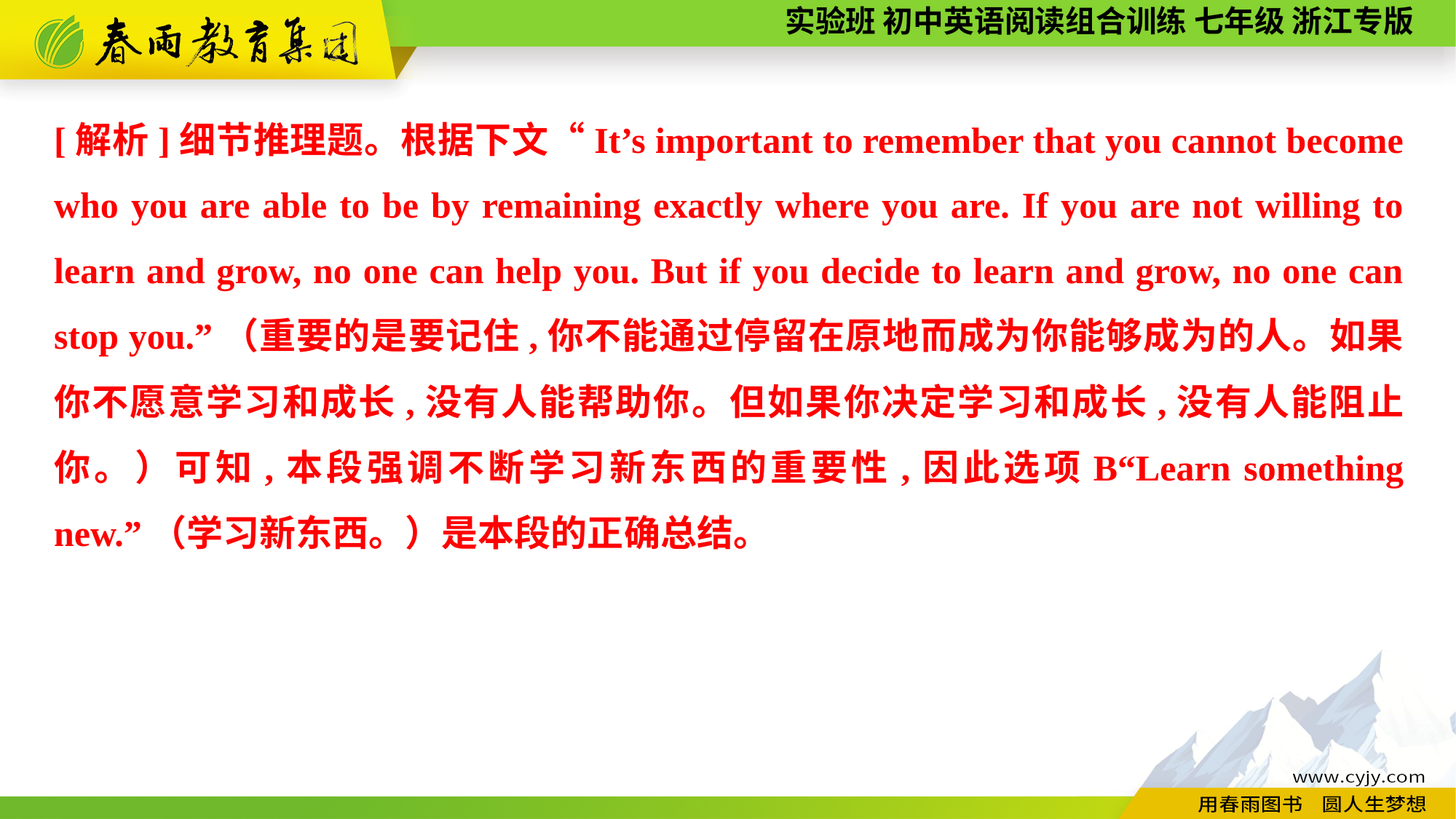

[解析]细节推理题。根据下文“It’s important to remember that you cannot become who you are able to be by remaining exactly where you are. If you are not willing to learn and grow, no one can help you. But if you decide to learn and grow, no one can stop you.”（重要的是要记住,你不能通过停留在原地而成为你能够成为的人。如果你不愿意学习和成长,没有人能帮助你。但如果你决定学习和成长,没有人能阻止你。）可知,本段强调不断学习新东西的重要性,因此选项B“Learn something new.”（学习新东西。）是本段的正确总结。